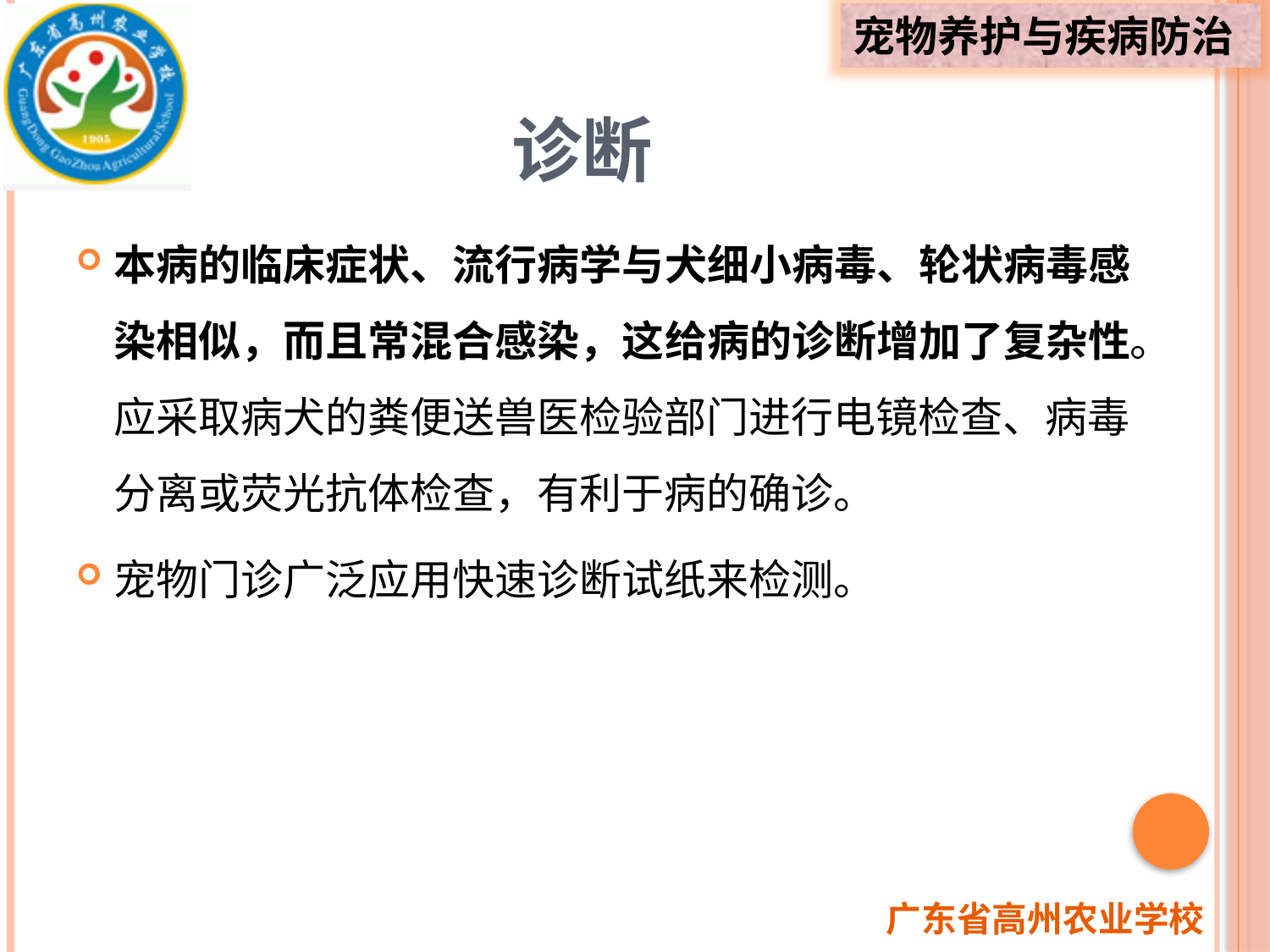

# 诊断
本病的临床症状、流行病学与犬细小病毒、轮状病毒感染相似，而且常混合感染，这给病的诊断增加了复杂性。应采取病犬的粪便送兽医检验部门进行电镜检查、病毒分离或荧光抗体检查，有利于病的确诊。
宠物门诊广泛应用快速诊断试纸来检测。